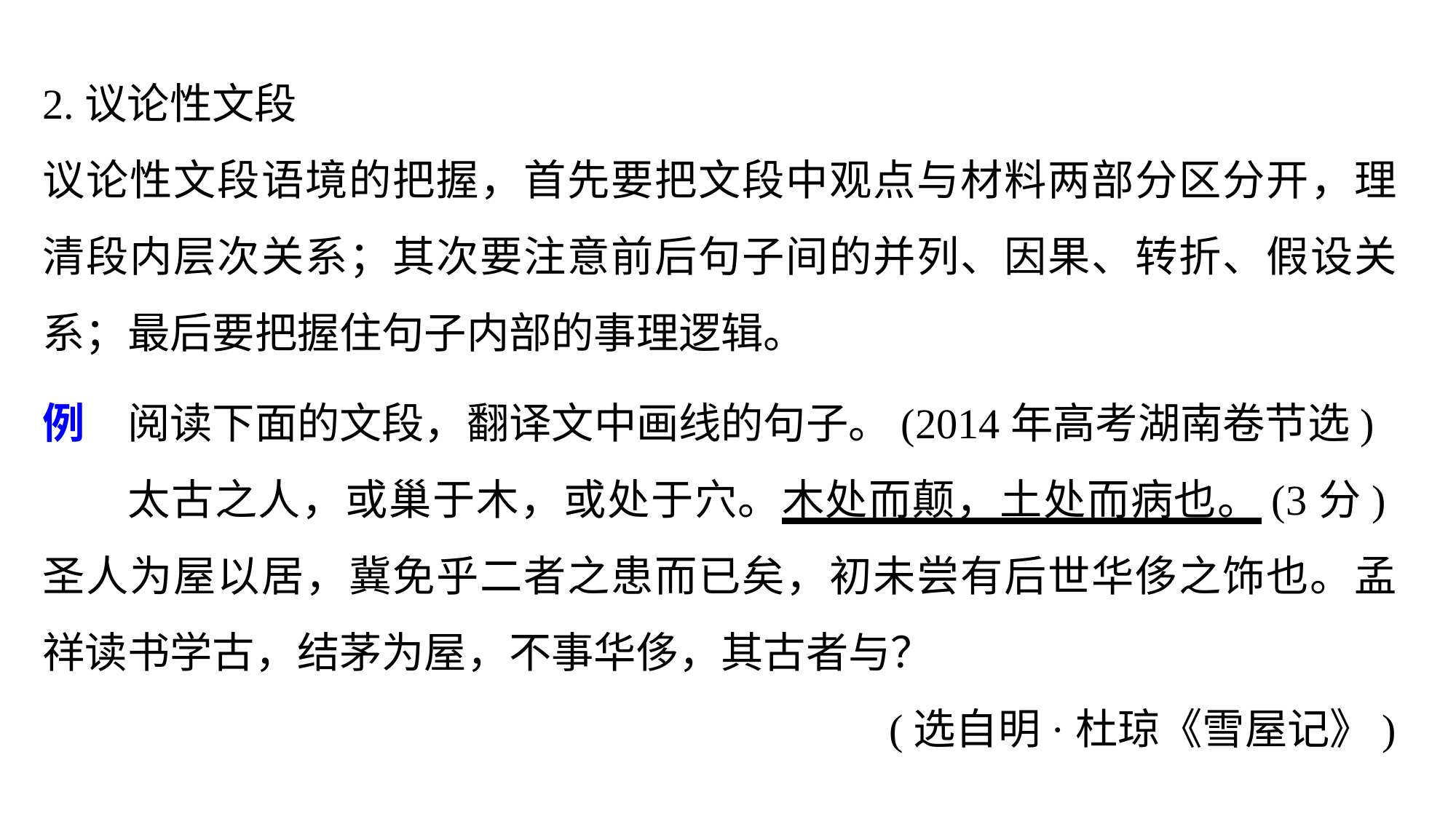

2.议论性文段
议论性文段语境的把握，首先要把文段中观点与材料两部分区分开，理清段内层次关系；其次要注意前后句子间的并列、因果、转折、假设关系；最后要把握住句子内部的事理逻辑。
例　阅读下面的文段，翻译文中画线的句子。(2014年高考湖南卷节选)
太古之人，或巢于木，或处于穴。木处而颠，土处而病也。(3分)圣人为屋以居，冀免乎二者之患而已矣，初未尝有后世华侈之饰也。孟祥读书学古，结茅为屋，不事华侈，其古者与？
(选自明·杜琼《雪屋记》)